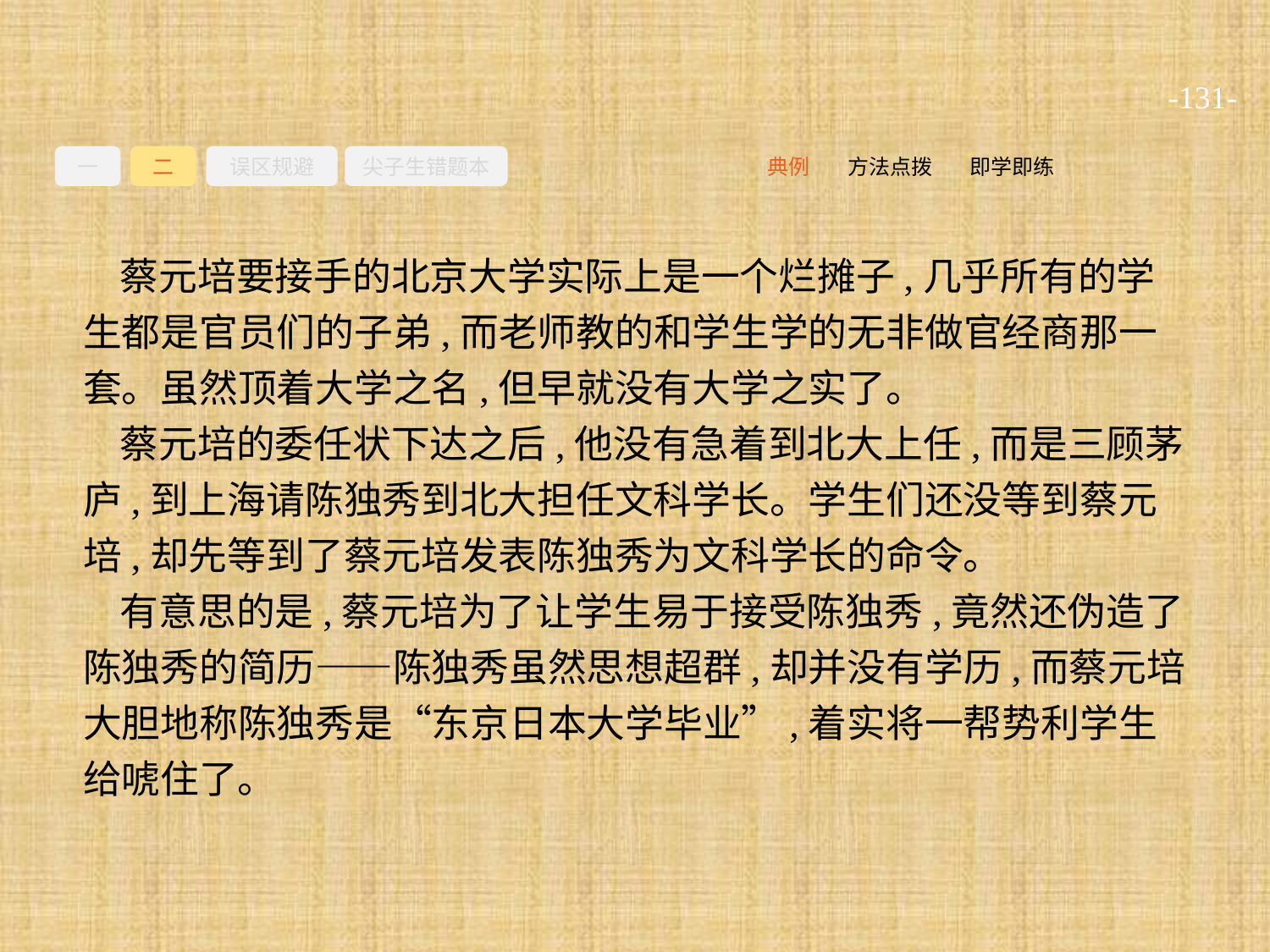

-131-
一
二
误区规避
尖子生错题本
即学即练
方法点拨
典例
蔡元培要接手的北京大学实际上是一个烂摊子,几乎所有的学生都是官员们的子弟,而老师教的和学生学的无非做官经商那一套。虽然顶着大学之名,但早就没有大学之实了。
蔡元培的委任状下达之后,他没有急着到北大上任,而是三顾茅庐,到上海请陈独秀到北大担任文科学长。学生们还没等到蔡元培,却先等到了蔡元培发表陈独秀为文科学长的命令。
有意思的是,蔡元培为了让学生易于接受陈独秀,竟然还伪造了陈独秀的简历——陈独秀虽然思想超群,却并没有学历,而蔡元培大胆地称陈独秀是“东京日本大学毕业”,着实将一帮势利学生给唬住了。